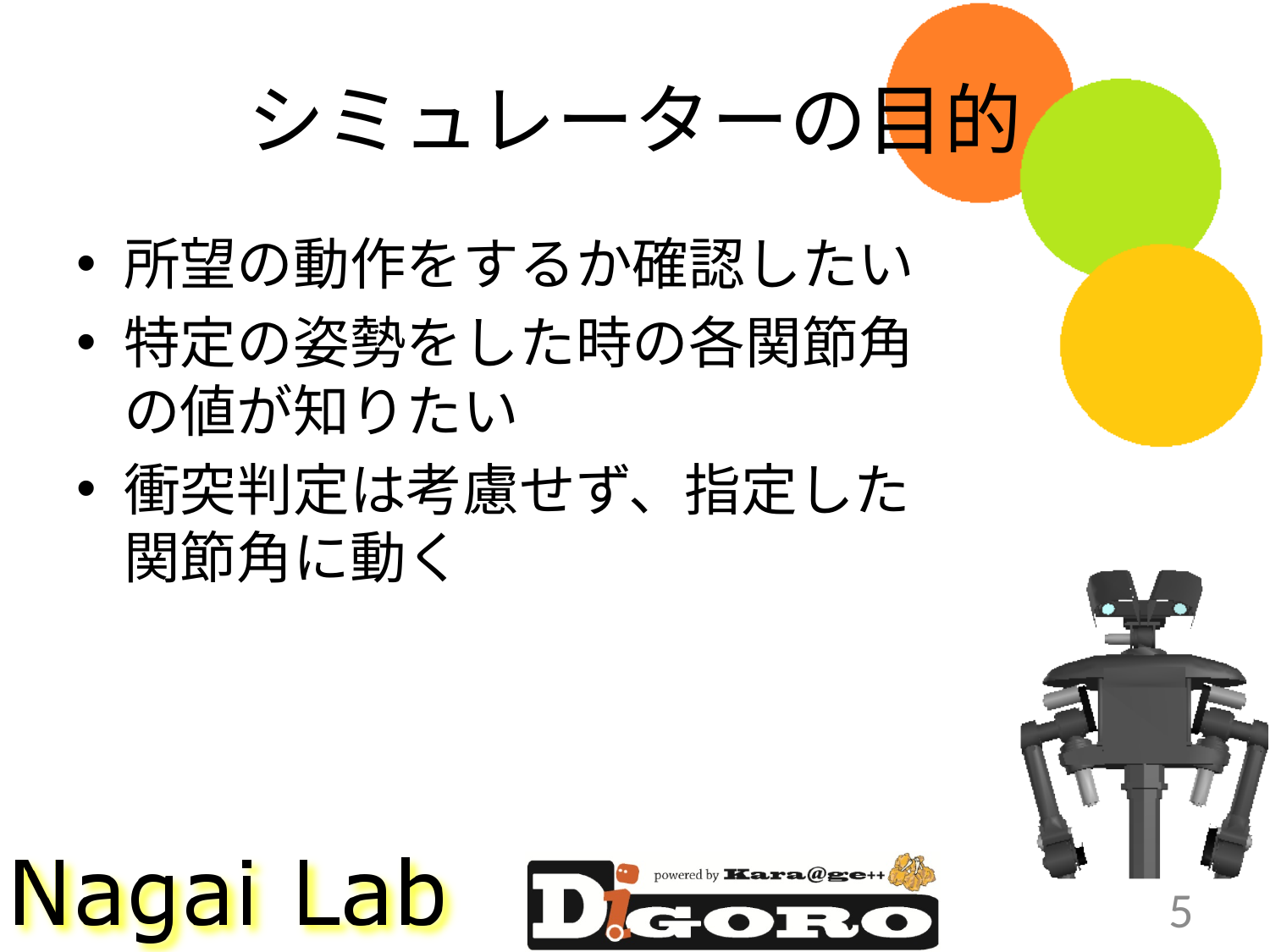

# シミュレーターの目的
所望の動作をするか確認したい
特定の姿勢をした時の各関節角の値が知りたい
衝突判定は考慮せず、指定した関節角に動く

5